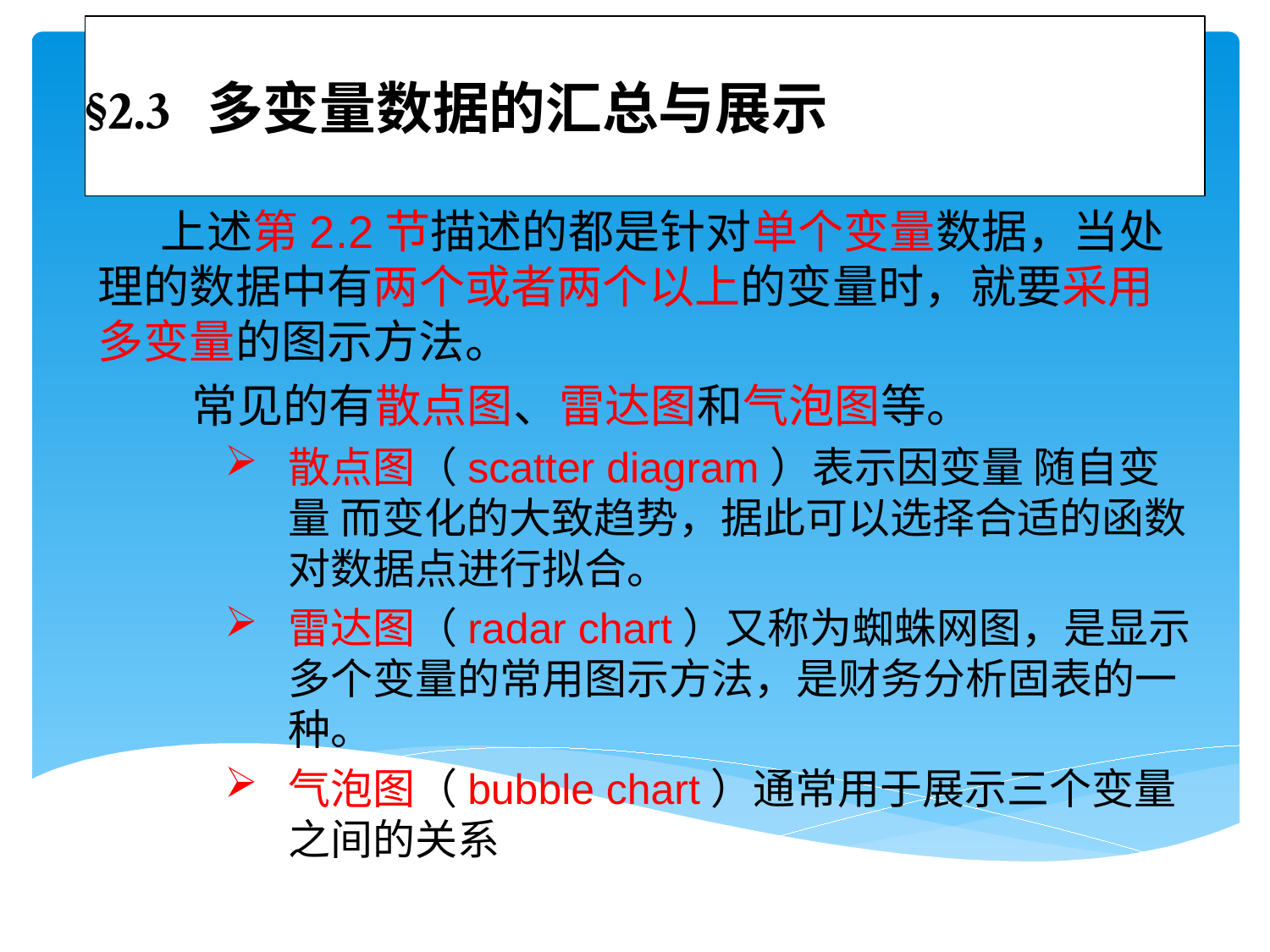

# §2.3  多变量数据的汇总与展示
       上述第2.2节描述的都是针对单个变量数据，当处理的数据中有两个或者两个以上的变量时，就要采用多变量的图示方法。
        常见的有散点图、雷达图和气泡图等。
散点图（scatter diagram）表示因变量 随自变量 而变化的大致趋势，据此可以选择合适的函数对数据点进行拟合。
雷达图（radar chart）又称为蜘蛛网图，是显示多个变量的常用图示方法，是财务分析固表的一种。
气泡图（bubble chart）通常用于展示三个变量之间的关系